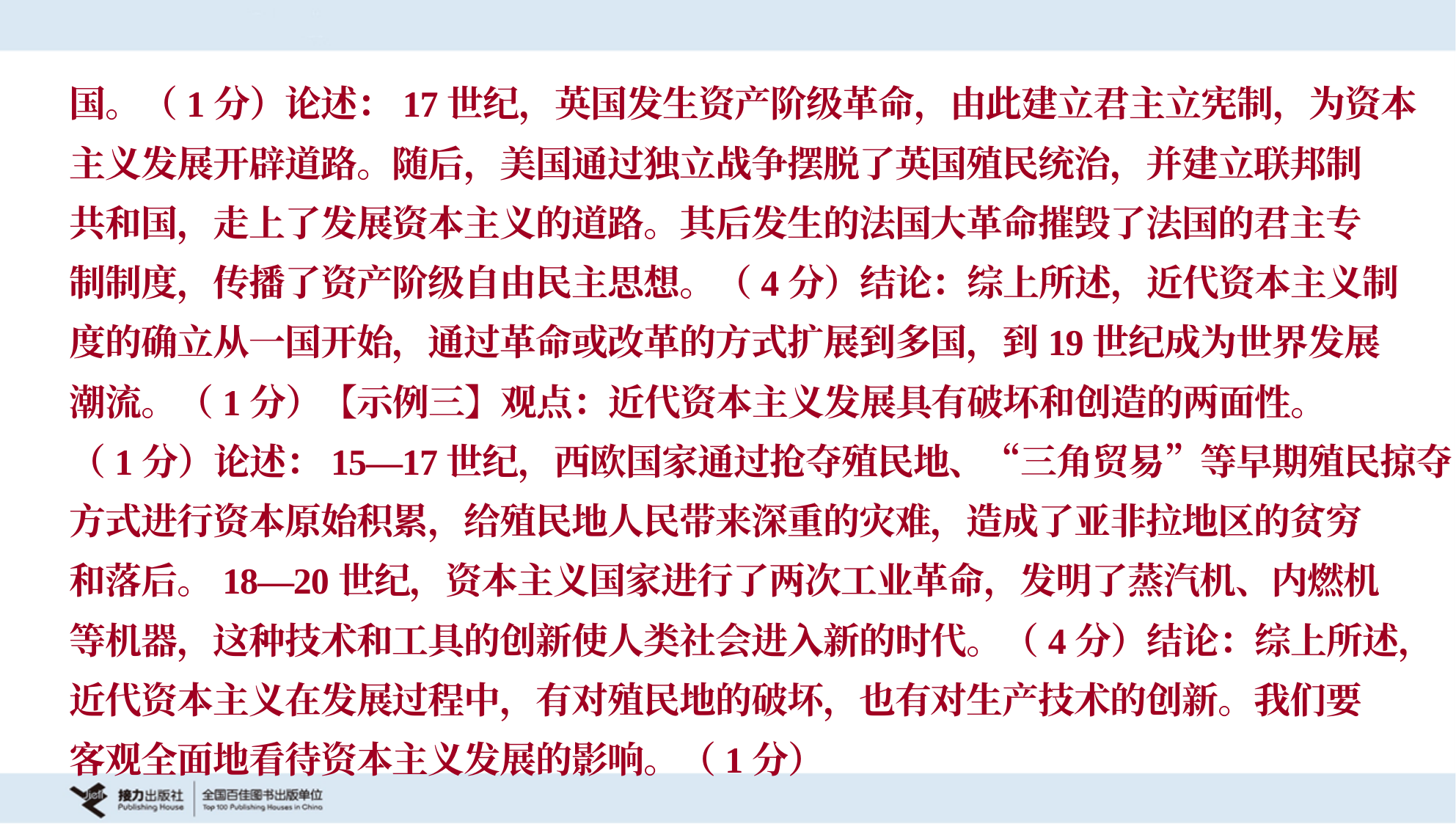

国。（1分）论述：17世纪，英国发生资产阶级革命，由此建立君主立宪制，为资本
主义发展开辟道路。随后，美国通过独立战争摆脱了英国殖民统治，并建立联邦制
共和国，走上了发展资本主义的道路。其后发生的法国大革命摧毁了法国的君主专
制制度，传播了资产阶级自由民主思想。（4分）结论：综上所述，近代资本主义制
度的确立从一国开始，通过革命或改革的方式扩展到多国，到19世纪成为世界发展
潮流。（1分）【示例三】观点：近代资本主义发展具有破坏和创造的两面性。
（1分）论述：15—17世纪，西欧国家通过抢夺殖民地、“三角贸易”等早期殖民掠夺
方式进行资本原始积累，给殖民地人民带来深重的灾难，造成了亚非拉地区的贫穷
和落后。18—20世纪，资本主义国家进行了两次工业革命，发明了蒸汽机、内燃机
等机器，这种技术和工具的创新使人类社会进入新的时代。（4分）结论：综上所述，
近代资本主义在发展过程中，有对殖民地的破坏，也有对生产技术的创新。我们要
客观全面地看待资本主义发展的影响。（1分）